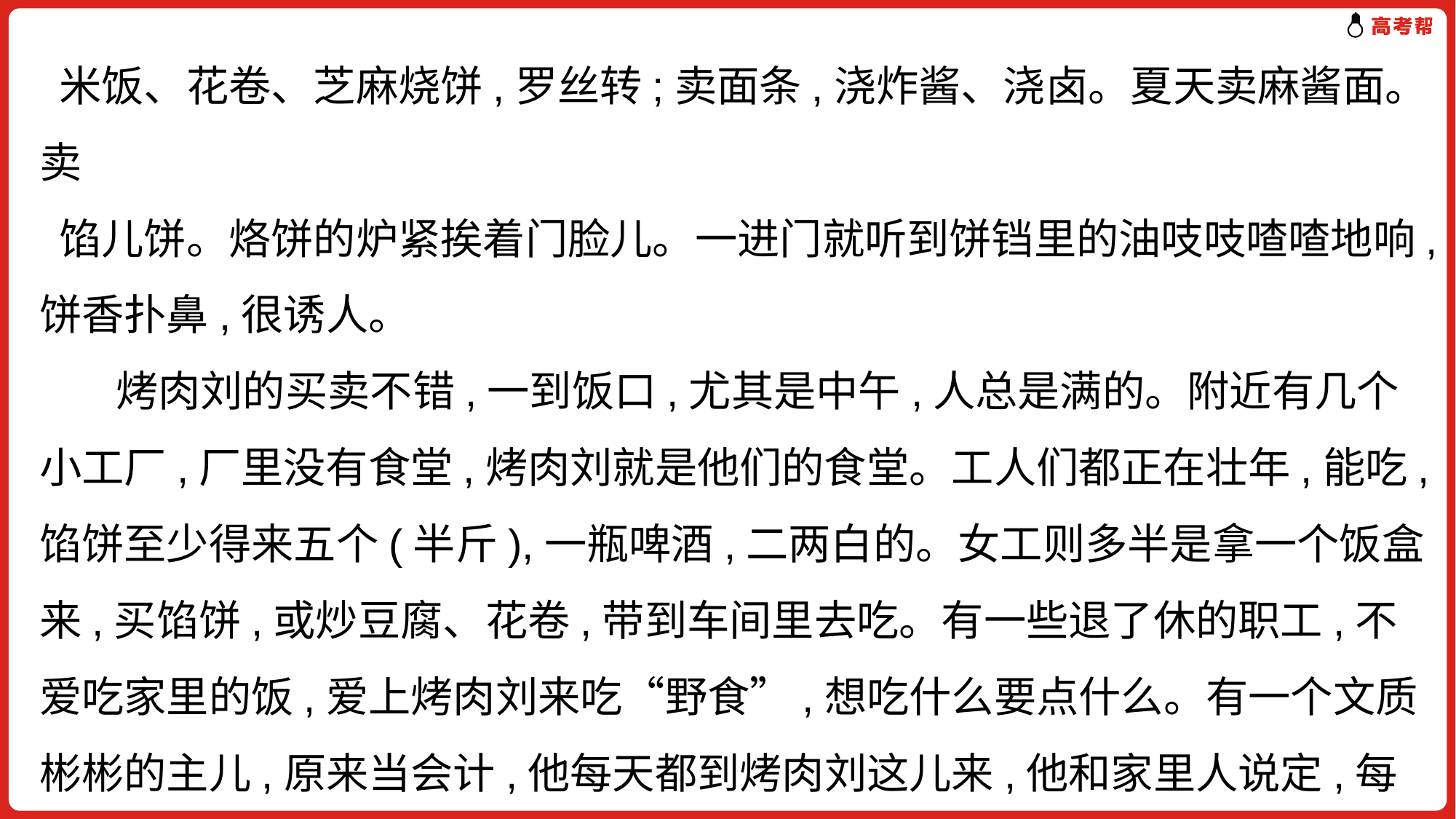

米饭、花卷、芝麻烧饼,罗丝转;卖面条,浇炸酱、浇卤。夏天卖麻酱面。卖
 馅儿饼。烙饼的炉紧挨着门脸儿。一进门就听到饼铛里的油吱吱喳喳地响,饼香扑鼻,很诱人。
       烤肉刘的买卖不错,一到饭口,尤其是中午,人总是满的。附近有几个小工厂,厂里没有食堂,烤肉刘就是他们的食堂。工人们都正在壮年,能吃,馅饼至少得来五个(半斤),一瓶啤酒,二两白的。女工则多半是拿一个饭盒来,买馅饼,或炒豆腐、花卷,带到车间里去吃。有一些退了休的职工,不爱吃家里的饭,爱上烤肉刘来吃“野食”,想吃什么要点什么。有一个文质彬彬的主儿,原来当会计,他每天都到烤肉刘这儿来,他和家里人说定,每天两块钱的“挑费”【注】都扔在这儿。有一个煤站的副经理,现在也还参加劳动,手指甲缝都是黑的,他